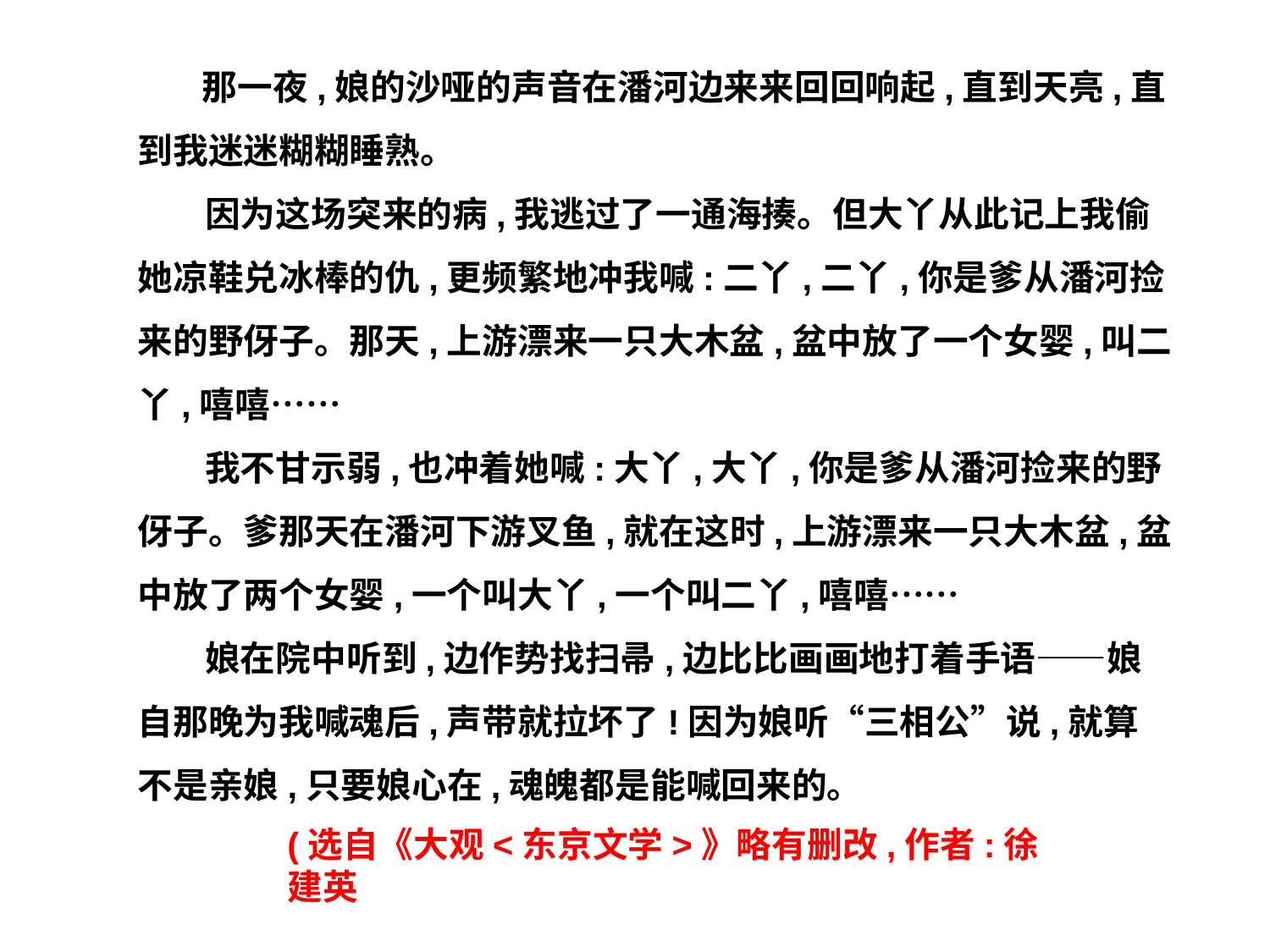

那一夜,娘的沙哑的声音在潘河边来来回回响起,直到天亮,直到我迷迷糊糊睡熟。
　    因为这场突来的病,我逃过了一通海揍。但大丫从此记上我偷她凉鞋兑冰棒的仇,更频繁地冲我喊:二丫,二丫,你是爹从潘河捡来的野伢子。那天,上游漂来一只大木盆,盆中放了一个女婴,叫二丫,嘻嘻……
　    我不甘示弱,也冲着她喊:大丫,大丫,你是爹从潘河捡来的野伢子。爹那天在潘河下游叉鱼,就在这时,上游漂来一只大木盆,盆中放了两个女婴,一个叫大丫,一个叫二丫,嘻嘻……
　    娘在院中听到,边作势找扫帚,边比比画画地打着手语——娘自那晚为我喊魂后,声带就拉坏了!因为娘听“三相公”说,就算不是亲娘,只要娘心在,魂魄都是能喊回来的。
(选自《大观<东京文学>》略有删改,作者:徐建英